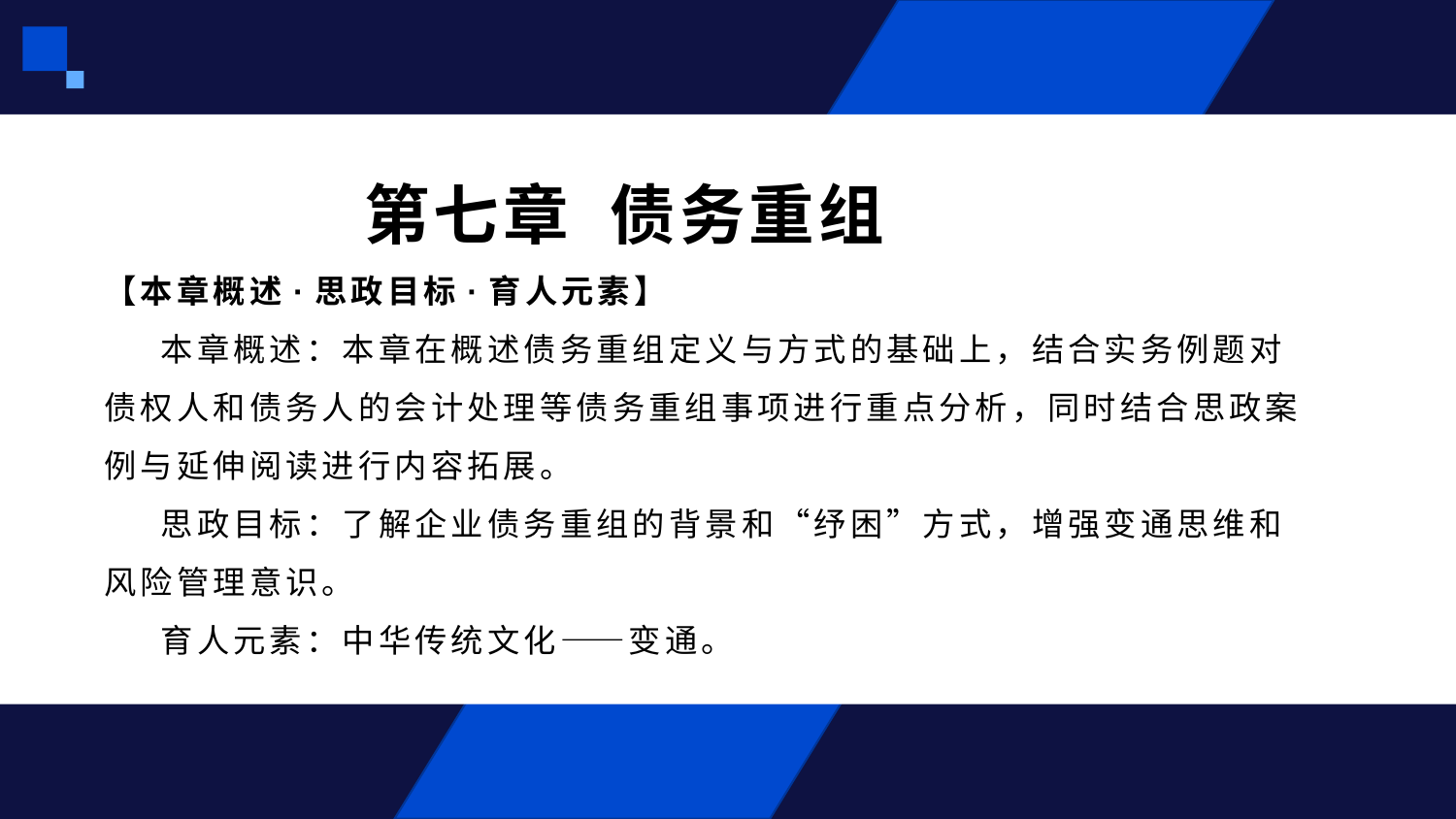

# 第七章  债务重组 【本章概述·思政目标·育人元素】 本章概述：本章在概述债务重组定义与方式的基础上，结合实务例题对债权人和债务人的会计处理等债务重组事项进行重点分析，同时结合思政案例与延伸阅读进行内容拓展。 思政目标：了解企业债务重组的背景和“纾困”方式，增强变通思维和风险管理意识。 育人元素：中华传统文化——变通。